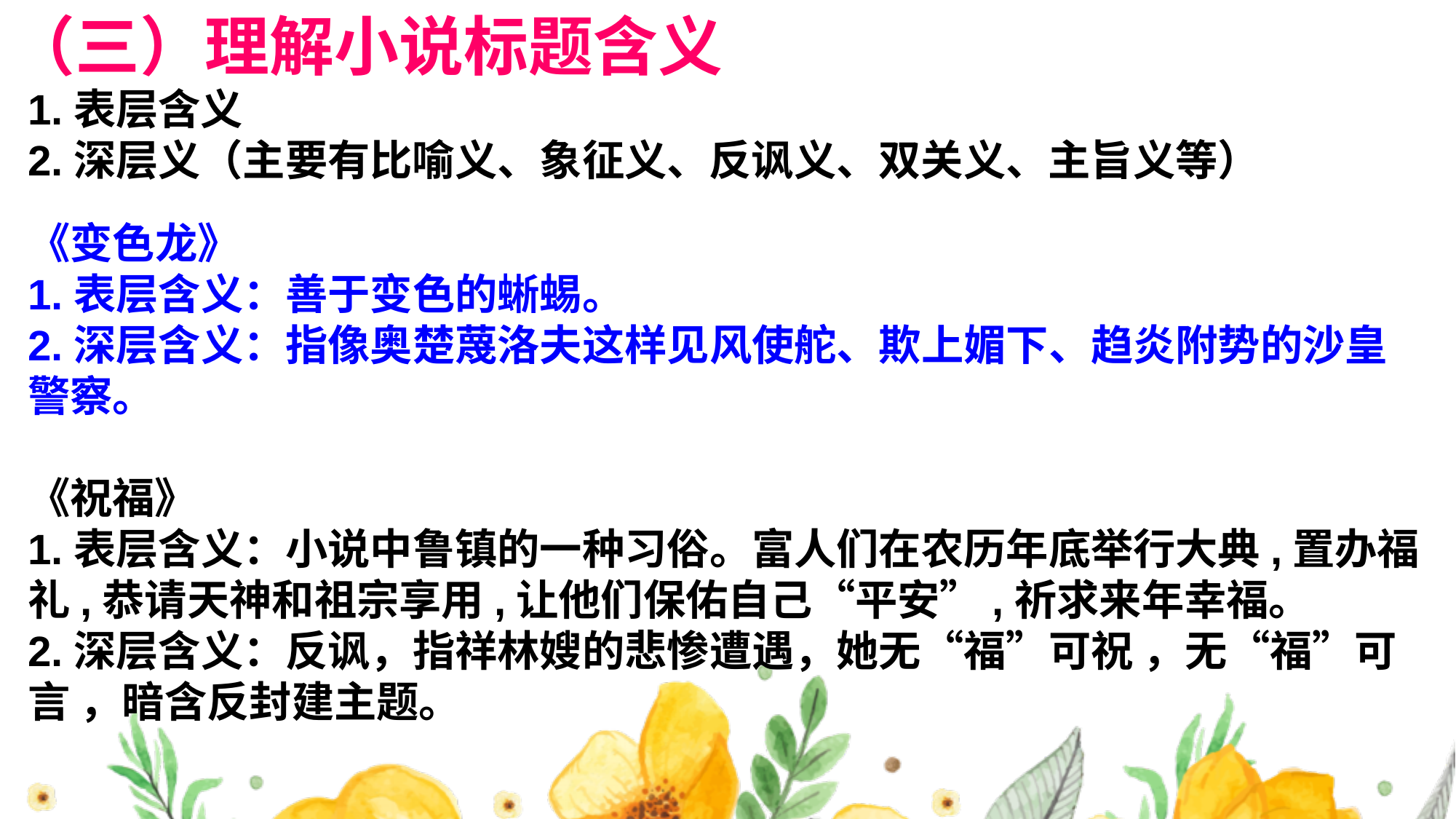

（三）理解小说标题含义
#
1.表层含义
2.深层义（主要有比喻义、象征义、反讽义、双关义、主旨义等）

《变色龙》
1.表层含义：善于变色的蜥蜴。
2.深层含义：指像奥楚蔑洛夫这样见风使舵、欺上媚下、趋炎附势的沙皇警察。

《祝福》
1.表层含义：小说中鲁镇的一种习俗。富人们在农历年底举行大典,置办福礼,恭请天神和祖宗享用,让他们保佑自己“平安”,祈求来年幸福。
2.深层含义：反讽，指祥林嫂的悲惨遭遇，她无“福”可祝 ，无“福”可言 ，暗含反封建主题。